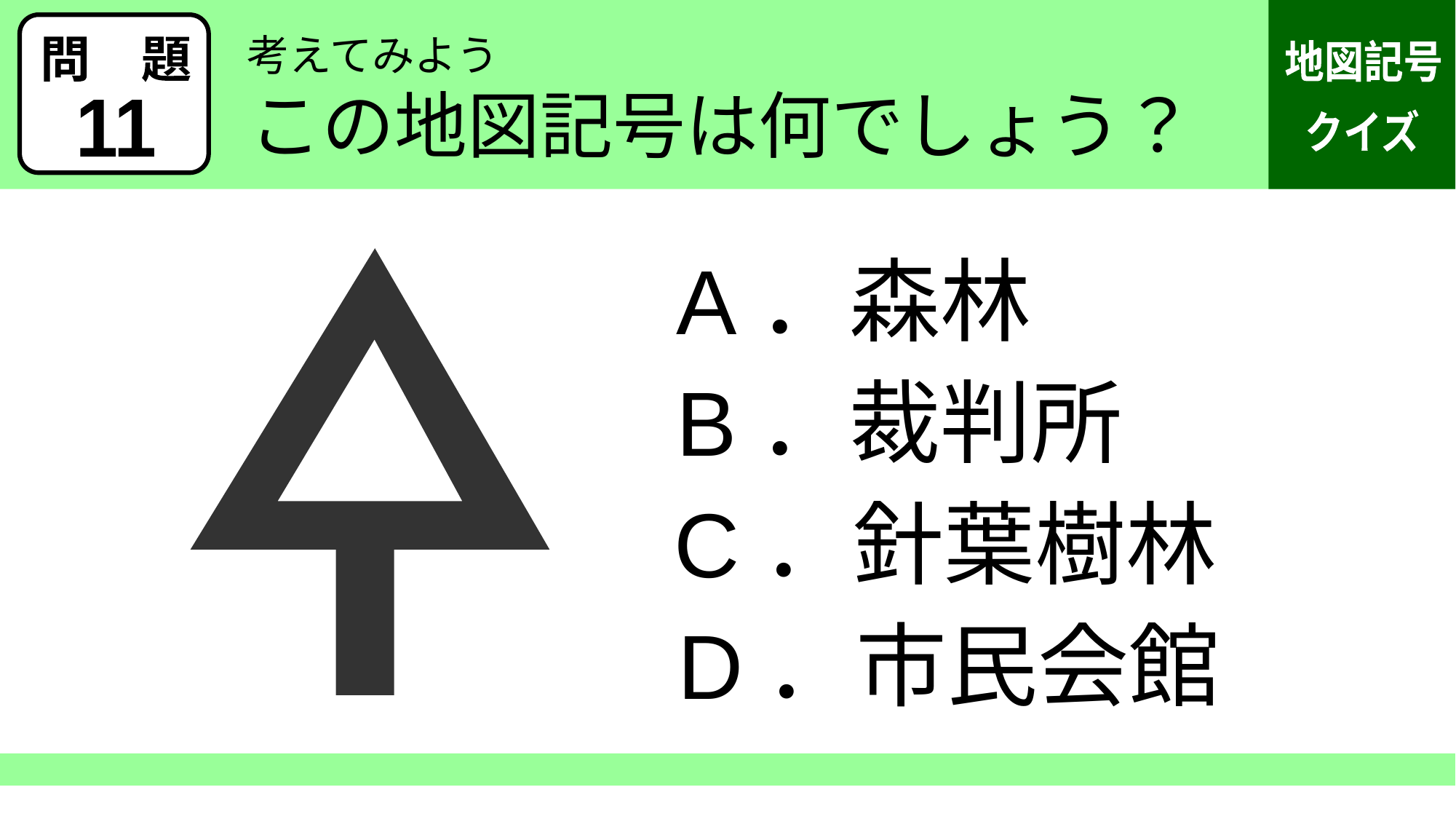

考えてみよう
この地図記号は何でしょう？
11
A．森林

B．裁判所
C．針葉樹林
D．市民会館